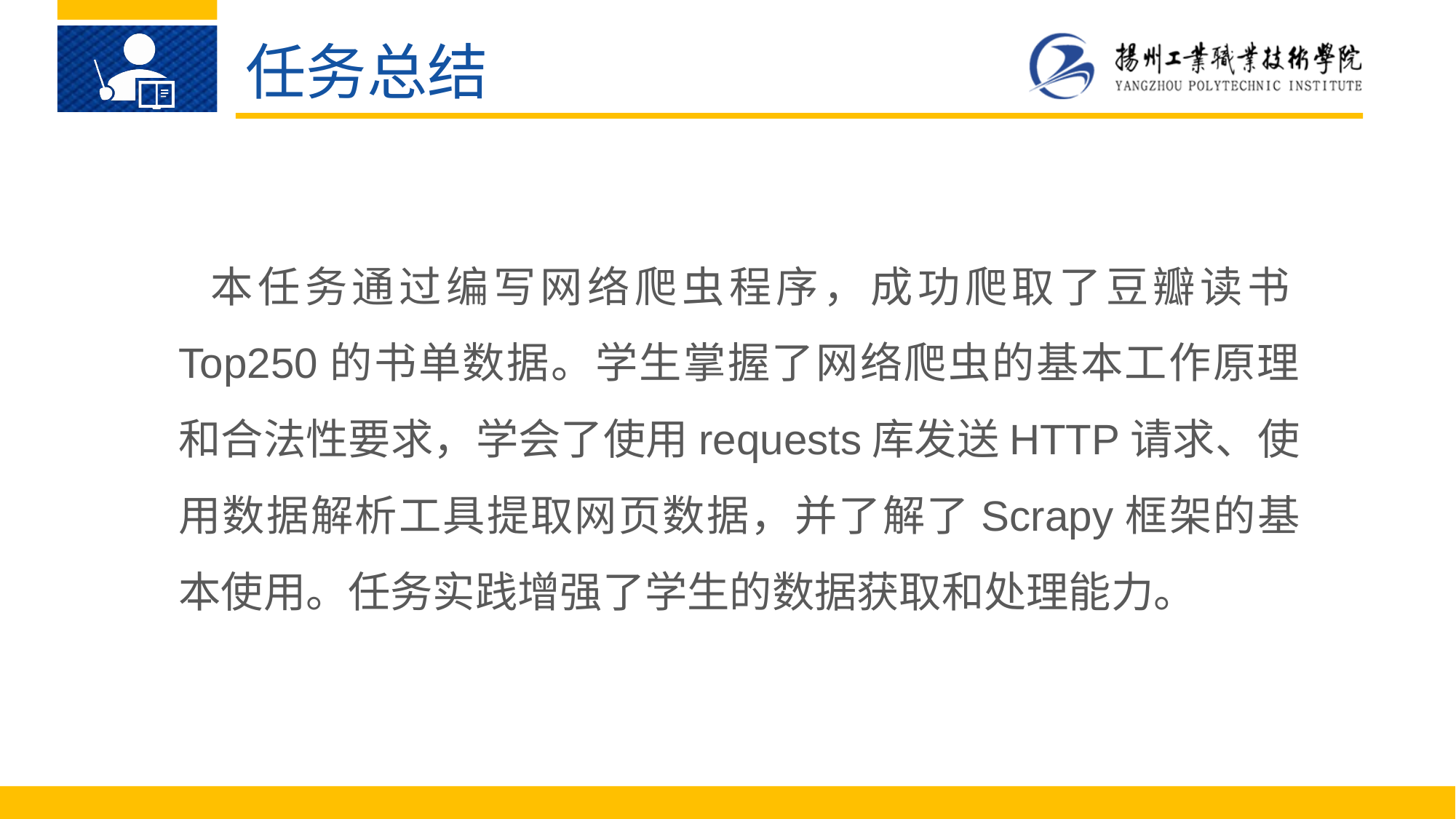

任务总结
本任务通过编写网络爬虫程序，成功爬取了豆瓣读书Top250的书单数据。学生掌握了网络爬虫的基本工作原理和合法性要求，学会了使用requests库发送HTTP请求、使用数据解析工具提取网页数据，并了解了Scrapy框架的基本使用。任务实践增强了学生的数据获取和处理能力。